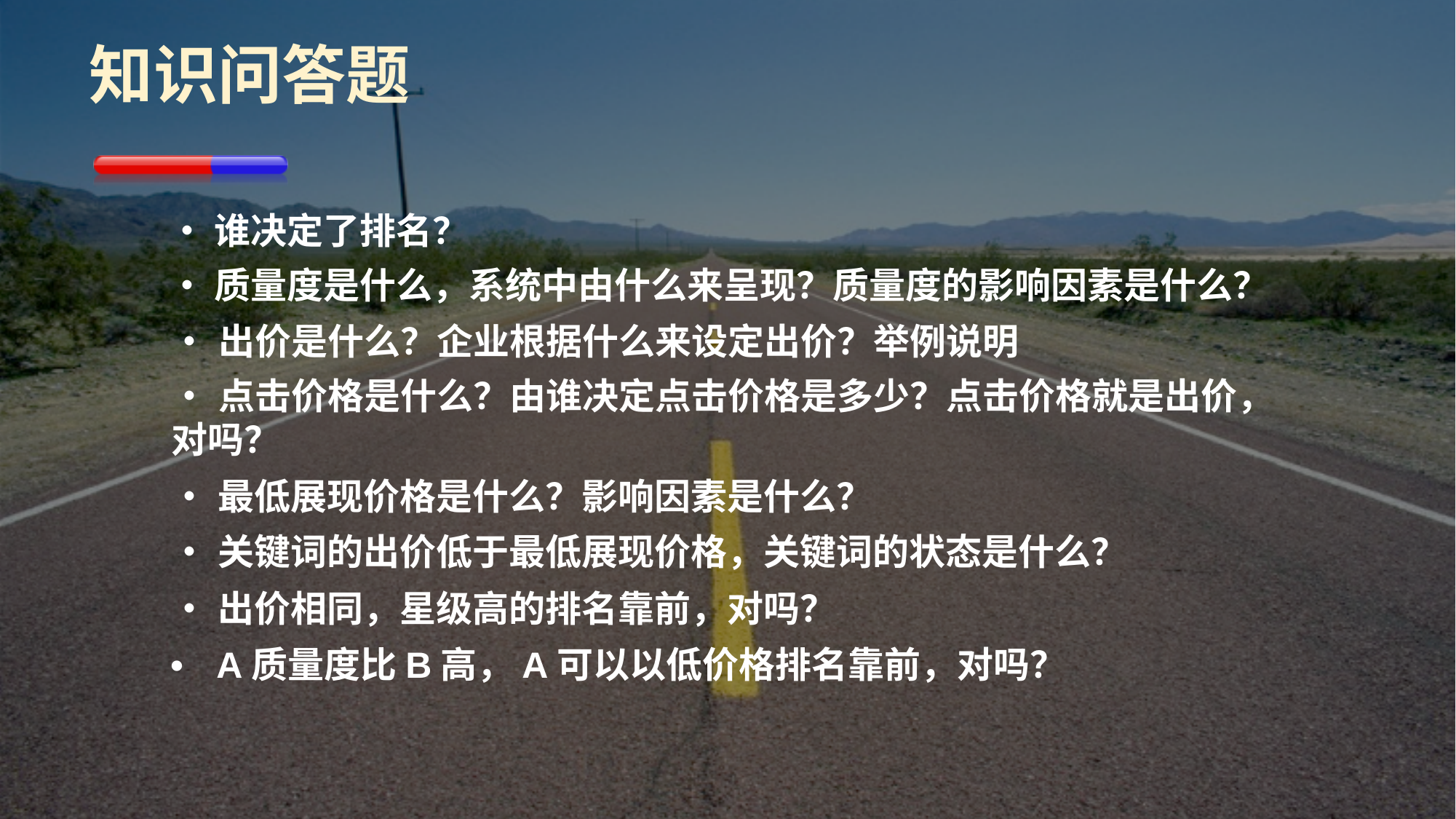

# 知识问答题
•	谁决定了排名？

•	质量度是什么，系统中由什么来呈现？质量度的影响因素是什么？

•	出价是什么？企业根据什么来设定出价？举例说明

•	点击价格是什么？由谁决定点击价格是多少？点击价格就是出价，对吗？

•	最低展现价格是什么？影响因素是什么？

•	关键词的出价低于最低展现价格，关键词的状态是什么？

•	出价相同，星级高的排名靠前，对吗？

•	A质量度比B高，A可以以低价格排名靠前，对吗？